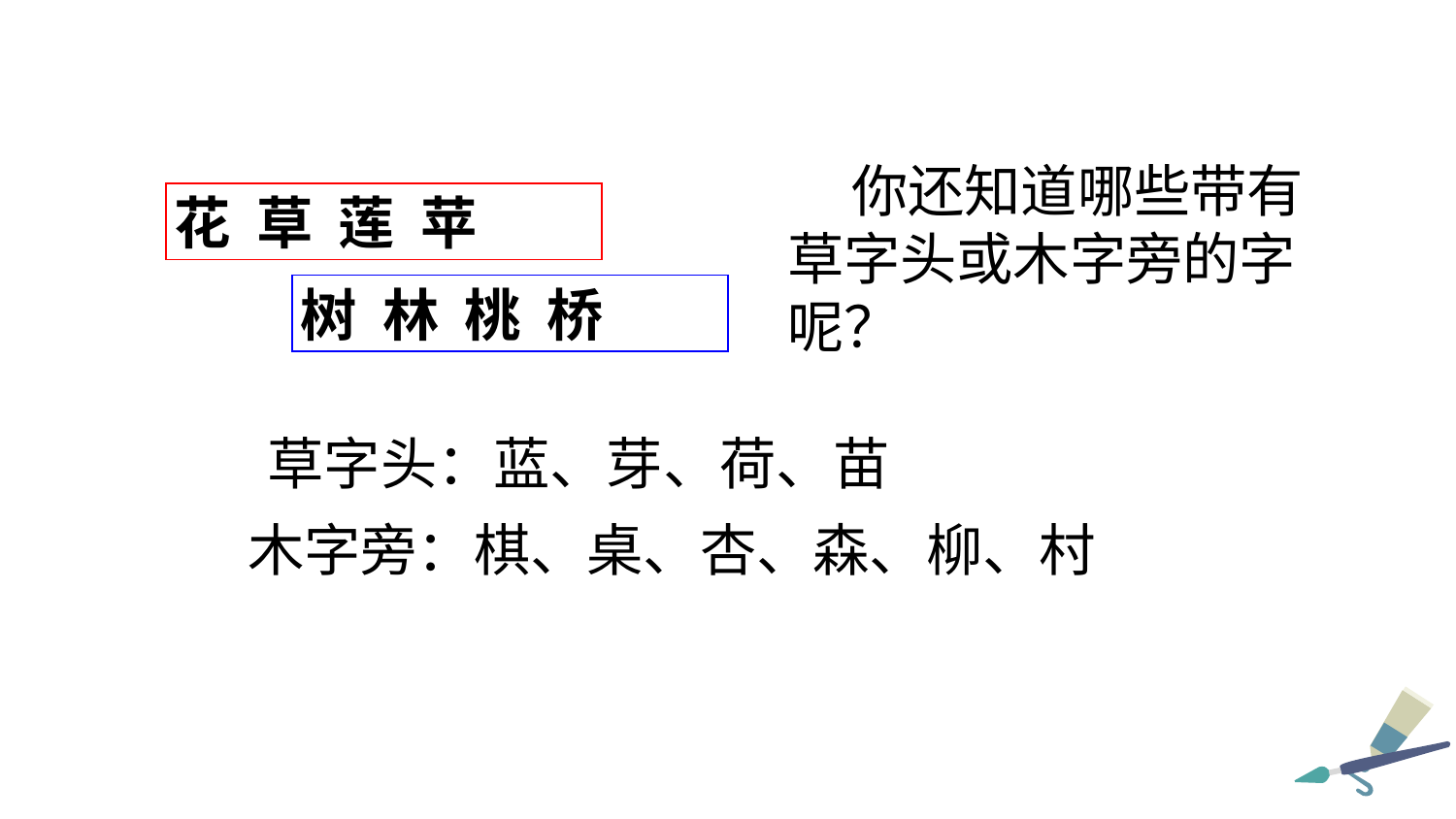

你还知道哪些带有草字头或木字旁的字呢？
花  草  莲  苹
树  林  桃  桥
    草字头：蓝、芽、荷、苗
    木字旁：棋、桌、杏、森、柳、村